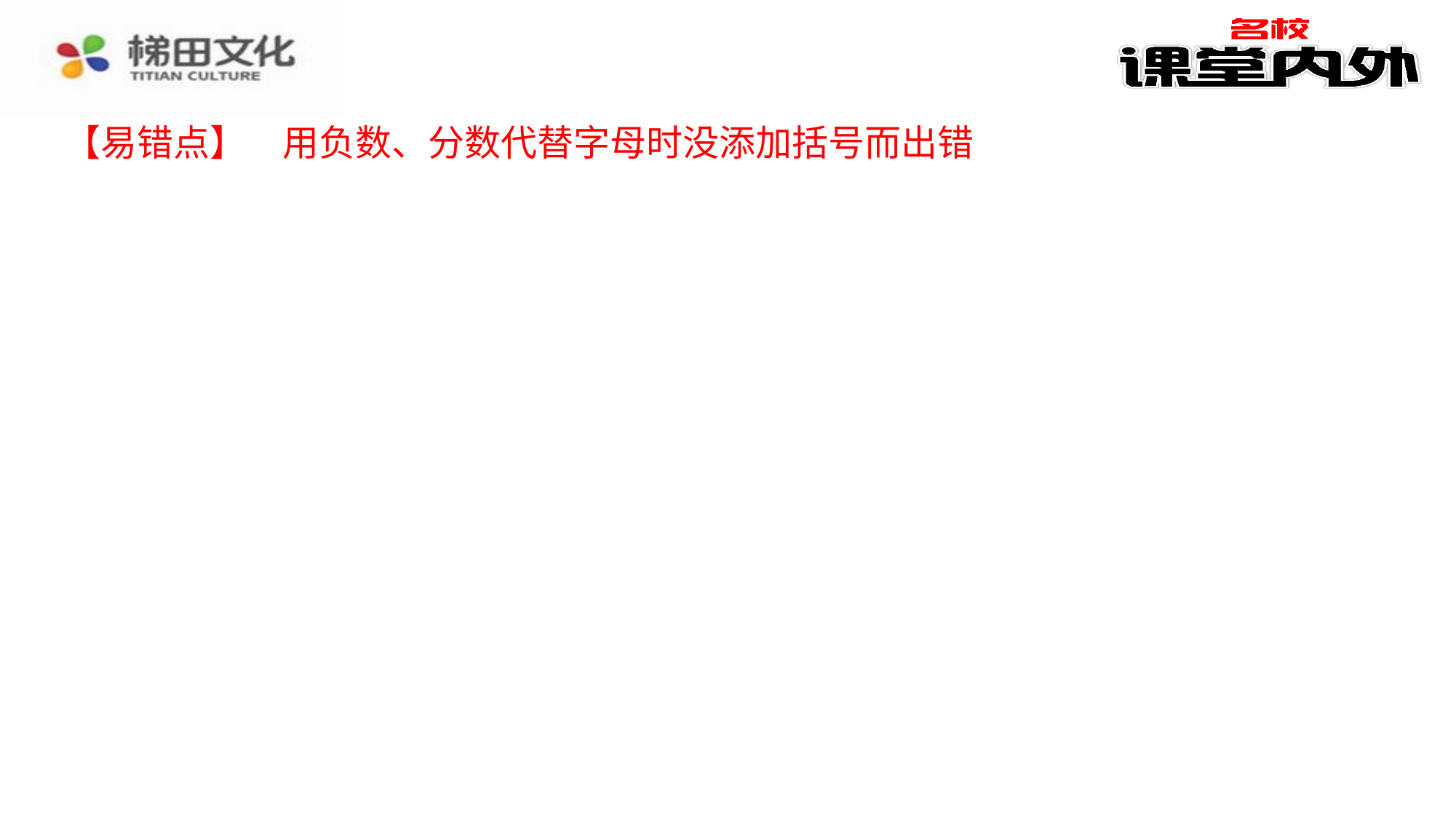

【易错点】　用负数、分数代替字母时没添加括号而出错
【易错点】　用负数、分数代替字母时没添加括号而出错